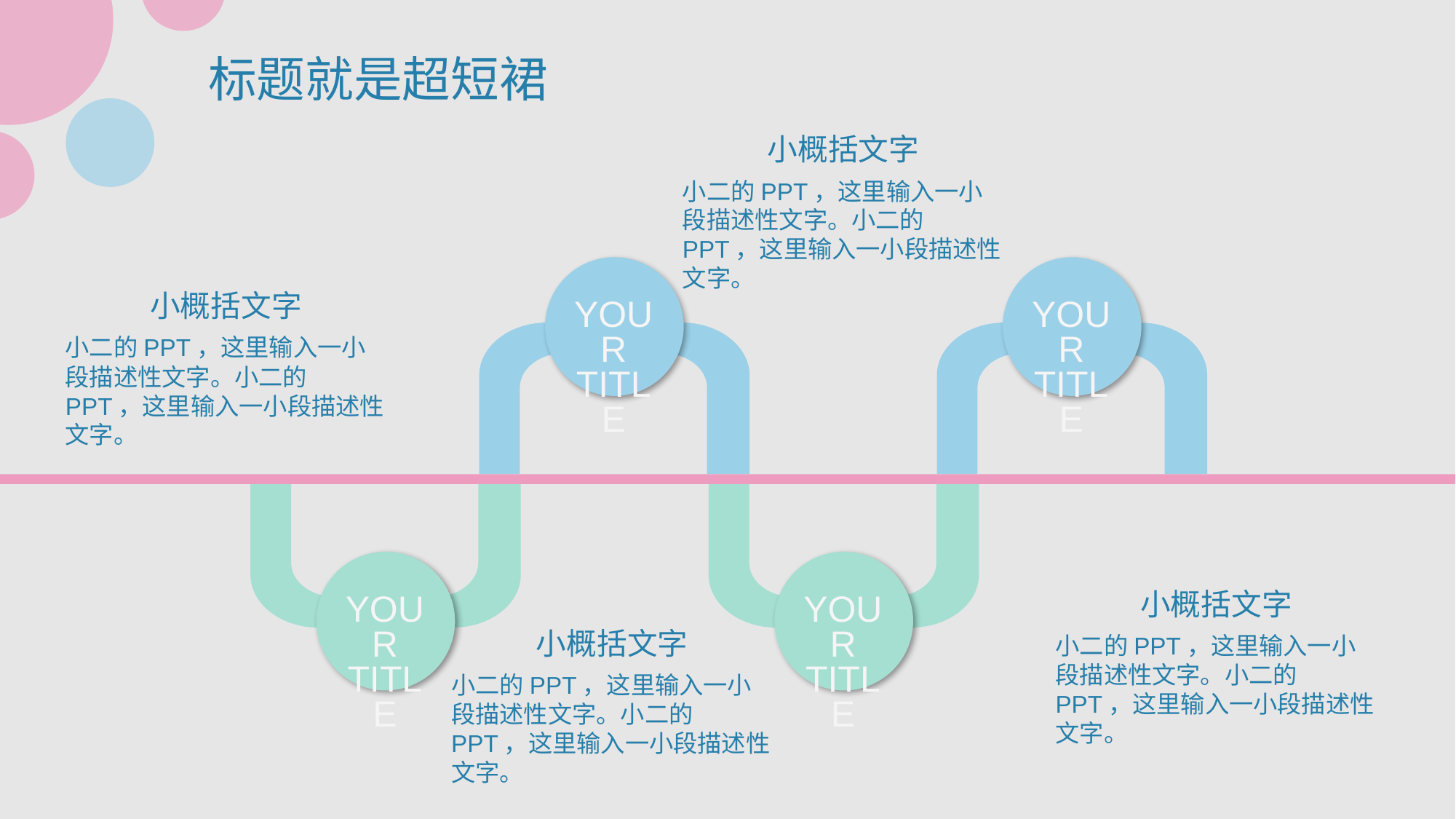

标题就是超短裙
小概括文字
小二的PPT，这里输入一小段描述性文字。小二的PPT，这里输入一小段描述性文字。

小概括文字
小二的PPT，这里输入一小段描述性文字。小二的PPT，这里输入一小段描述性文字。
YOUR TITLE
YOUR TITLE

小概括文字
小二的PPT，这里输入一小段描述性文字。小二的PPT，这里输入一小段描述性文字。
YOUR TITLE
YOUR TITLE
小概括文字
小二的PPT，这里输入一小段描述性文字。小二的PPT，这里输入一小段描述性文字。